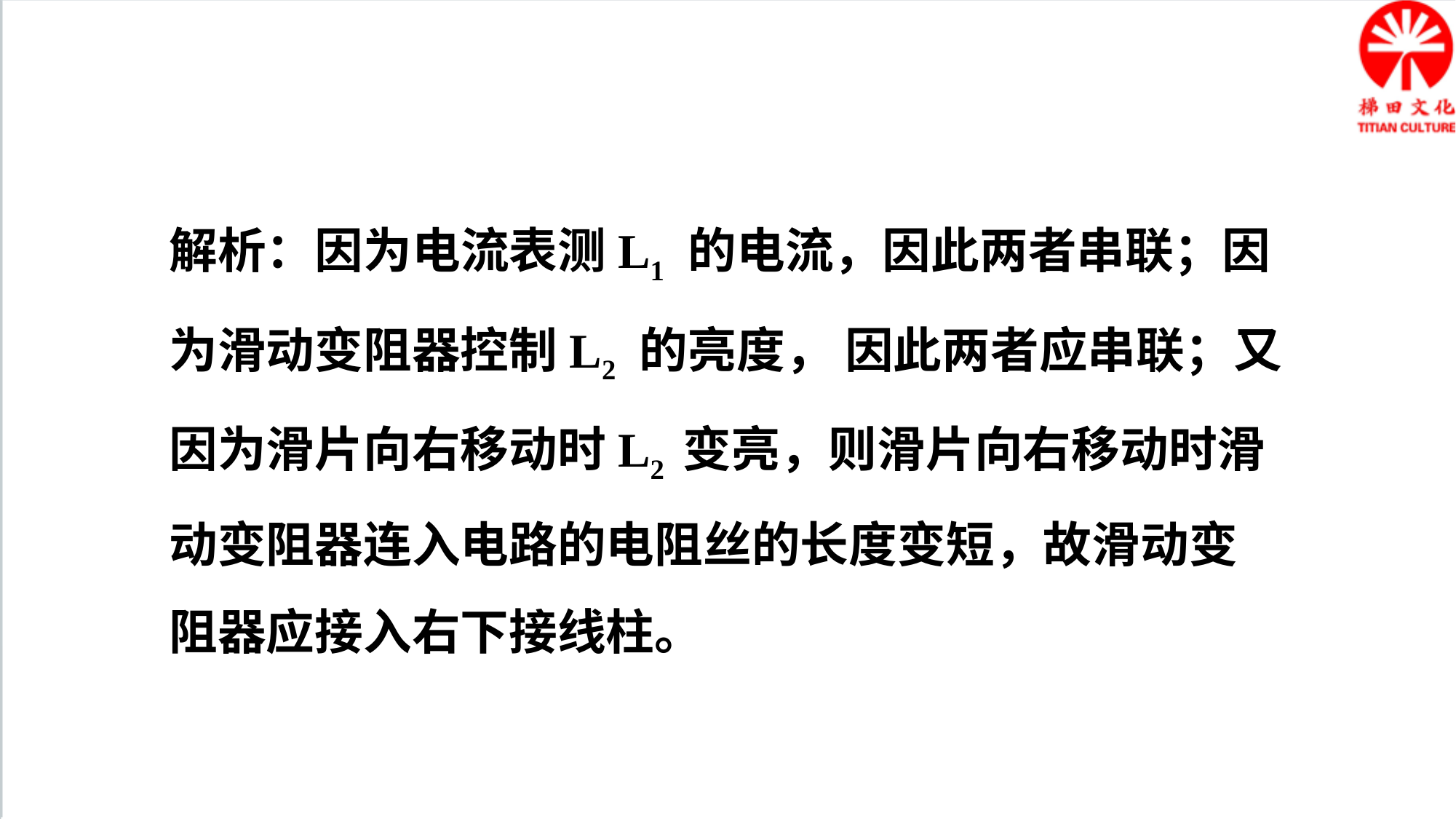

解析：因为电流表测L1 的电流，因此两者串联；因为滑动变阻器控制L2 的亮度， 因此两者应串联；又因为滑片向右移动时L2 变亮，则滑片向右移动时滑动变阻器连入电路的电阻丝的长度变短，故滑动变阻器应接入右下接线柱。